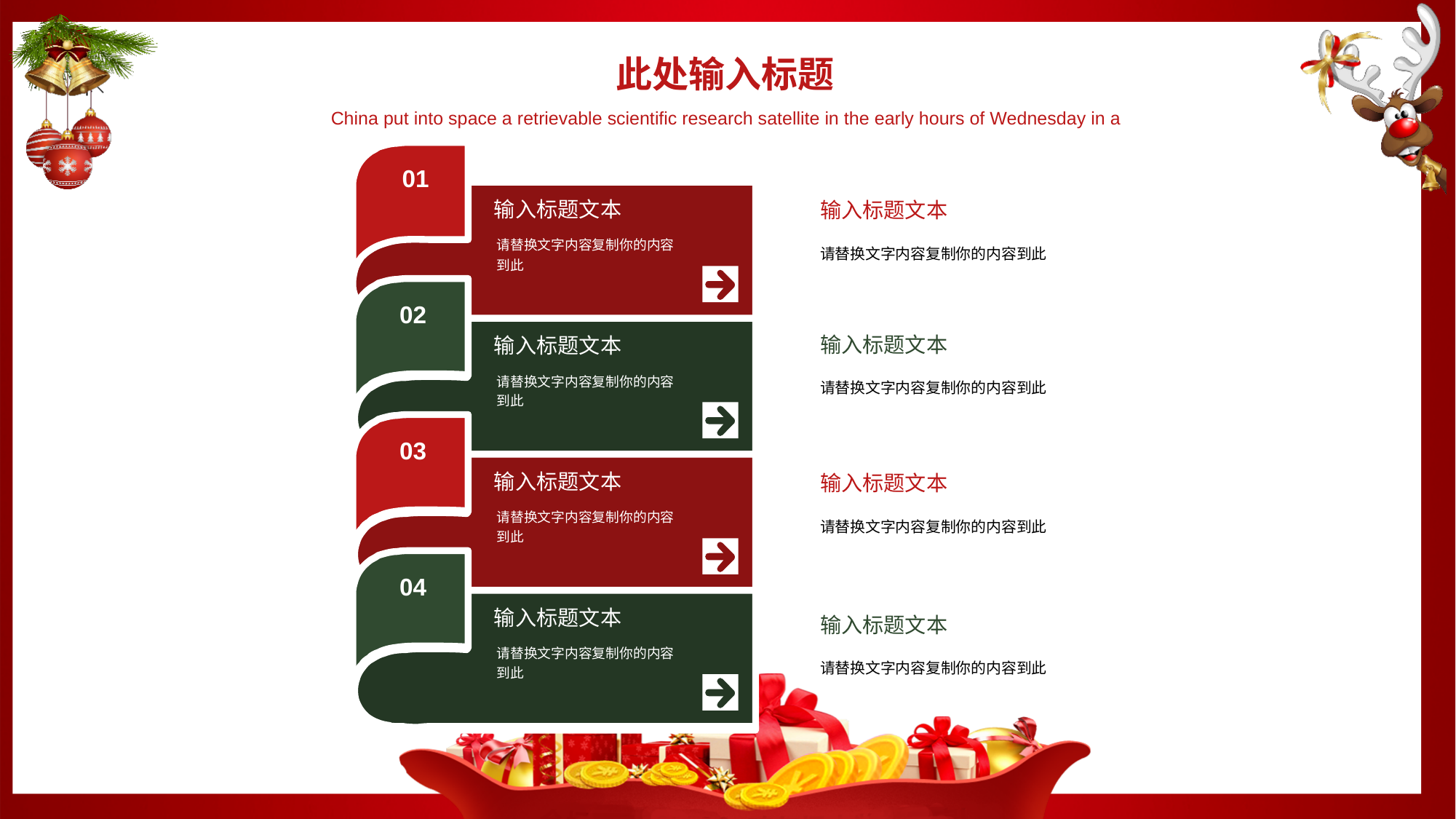

此处输入标题
China put into space a retrievable scientific research satellite in the early hours of Wednesday in a

01

输入标题文本
请替换文字内容复制你的内容到此
输入标题文本
请替换文字内容复制你的内容到此

02
输入标题文本
请替换文字内容复制你的内容到此
输入标题文本
请替换文字内容复制你的内容到此

03
输入标题文本
输入标题文本
请替换文字内容复制你的内容到此
请替换文字内容复制你的内容到此

04
输入标题文本
请替换文字内容复制你的内容到此
输入标题文本
请替换文字内容复制你的内容到此